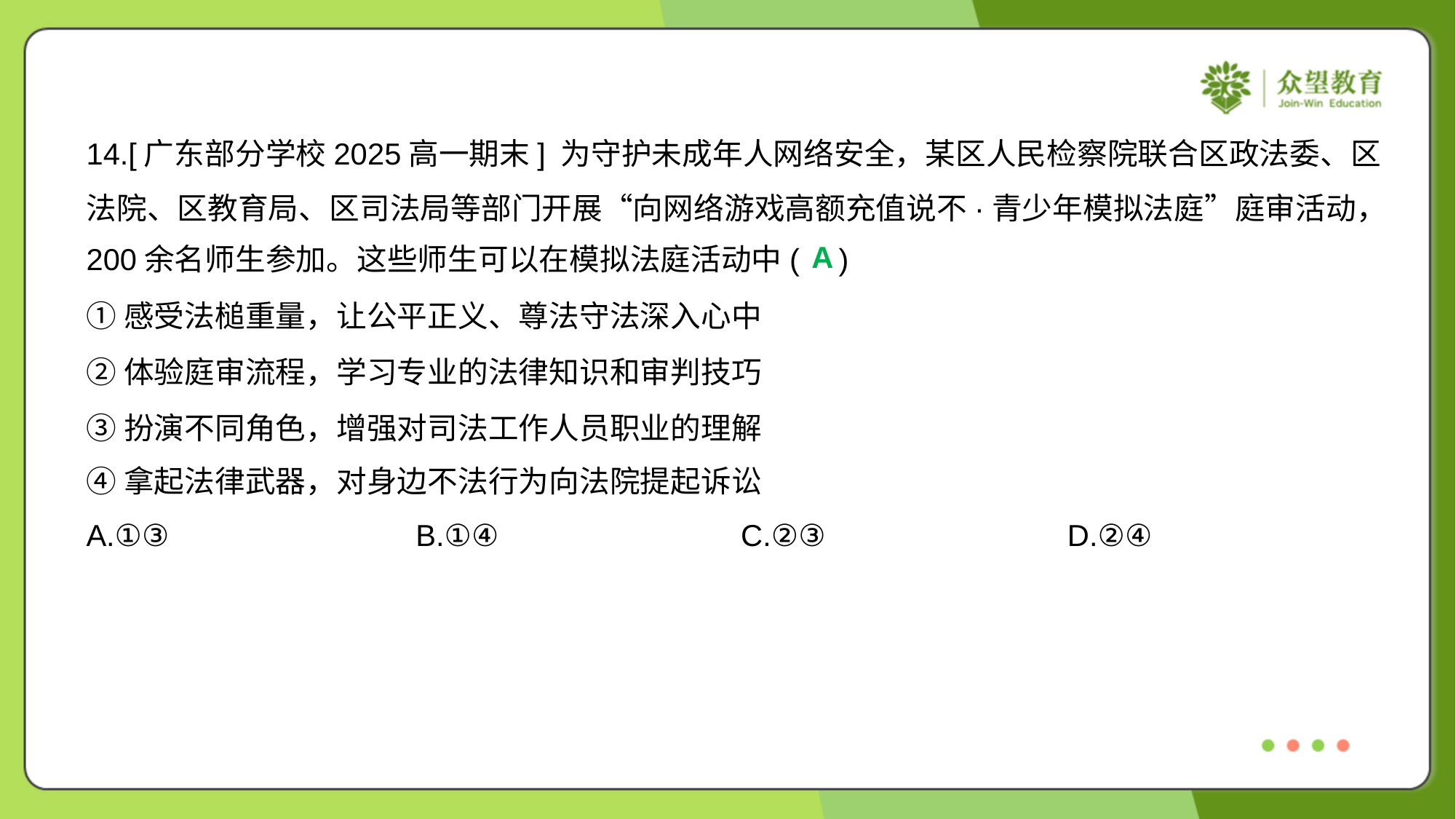

14.[广东部分学校2025高一期末] 为守护未成年人网络安全，某区人民检察院联合区政法委、区
法院、区教育局、区司法局等部门开展“向网络游戏高额充值说不·青少年模拟法庭”庭审活动，
200余名师生参加。这些师生可以在模拟法庭活动中(     )
A
①感受法槌重量，让公平正义、尊法守法深入心中
②体验庭审流程，学习专业的法律知识和审判技巧
③扮演不同角色，增强对司法工作人员职业的理解
④拿起法律武器，对身边不法行为向法院提起诉讼
A.①③	B.①④	C.②③	D.②④